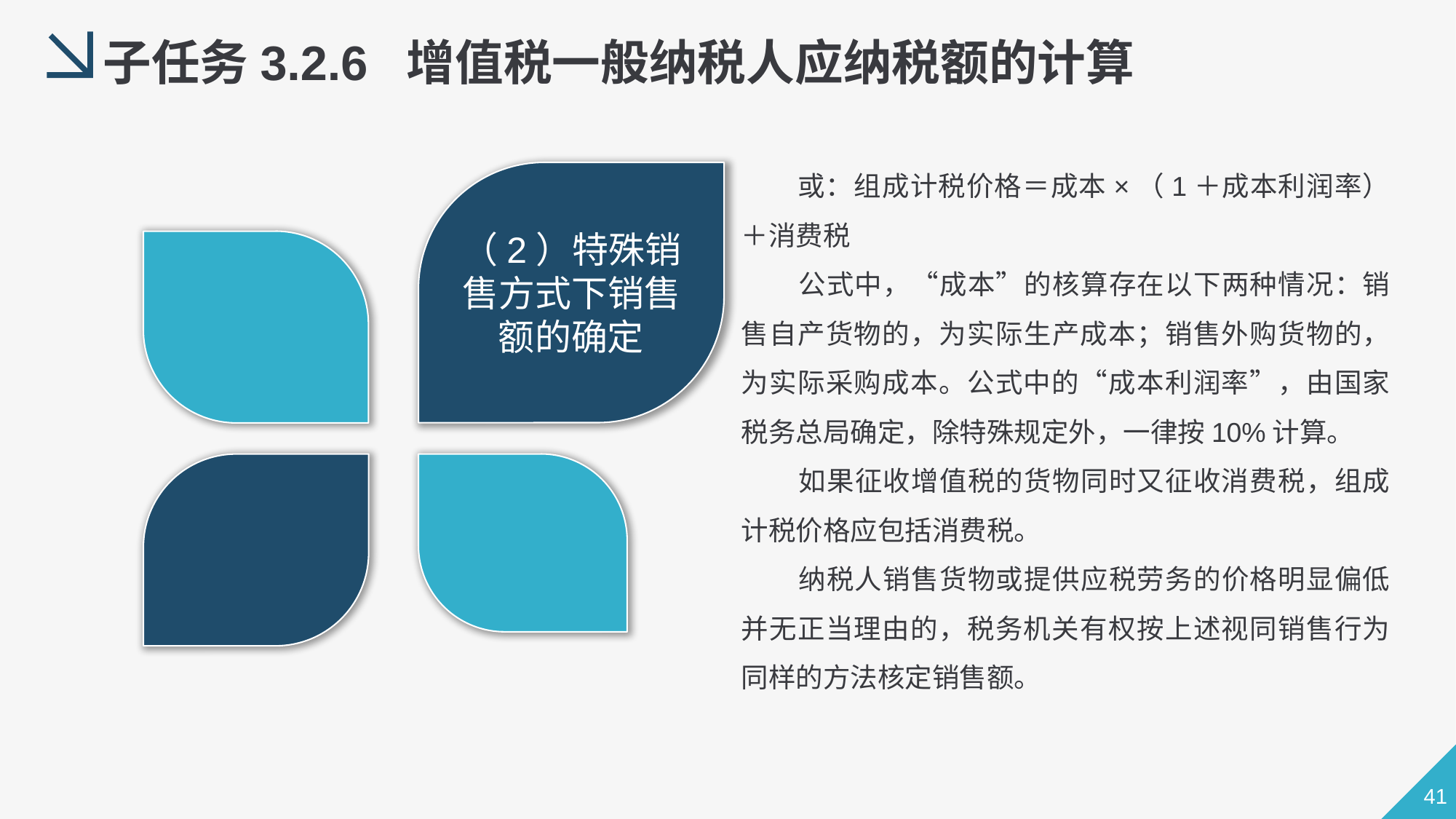

子任务3.2.6  增值税一般纳税人应纳税额的计算

       或：组成计税价格＝成本×（1＋成本利润率）＋消费税
       公式中，“成本”的核算存在以下两种情况：销售自产货物的，为实际生产成本；销售外购货物的，为实际采购成本。公式中的“成本利润率”，由国家税务总局确定，除特殊规定外，一律按10%计算。
       如果征收增值税的货物同时又征收消费税，组成计税价格应包括消费税。
       纳税人销售货物或提供应税劳务的价格明显偏低并无正当理由的，税务机关有权按上述视同销售行为同样的方法核定销售额。
（2）特殊销售方式下销售额的确定